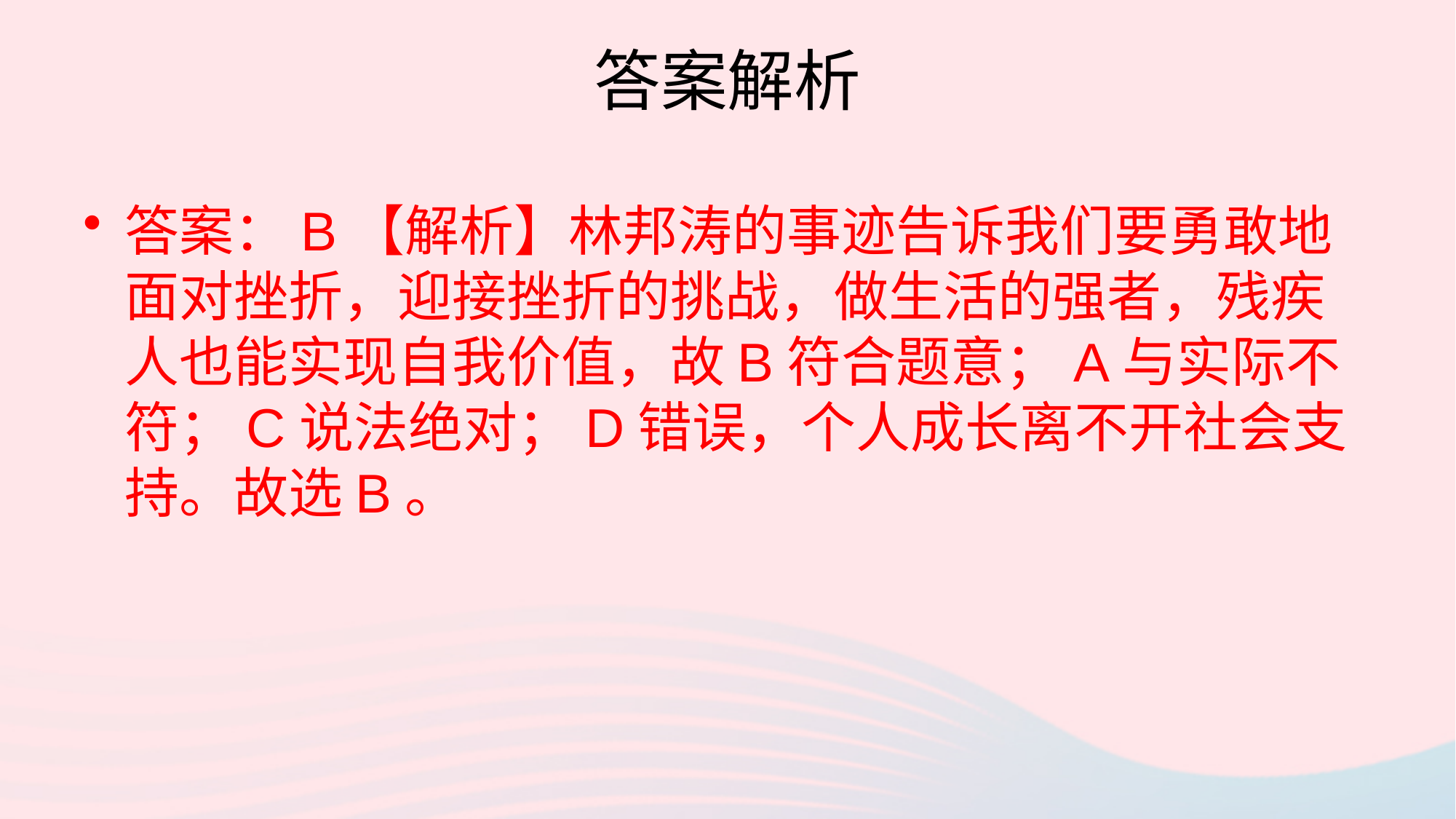

# 答案解析
答案：B【解析】林邦涛的事迹告诉我们要勇敢地面对挫折，迎接挫折的挑战，做生活的强者，残疾人也能实现自我价值，故B符合题意；A与实际不符；C说法绝对；D错误，个人成长离不开社会支持。故选B。